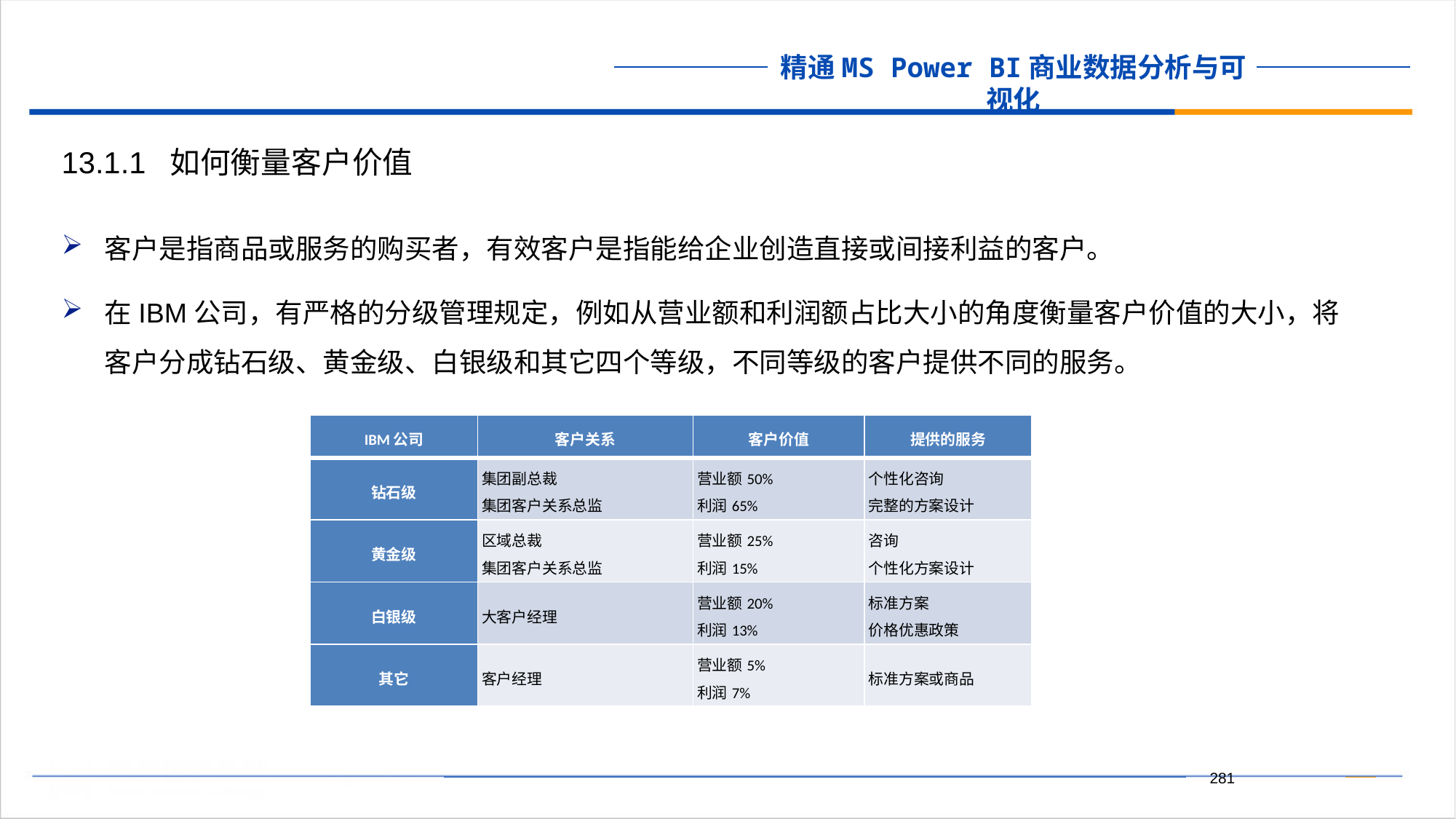

13.1.1  如何衡量客户价值
客户是指商品或服务的购买者，有效客户是指能给企业创造直接或间接利益的客户。
在IBM公司，有严格的分级管理规定，例如从营业额和利润额占比大小的角度衡量客户价值的大小，将客户分成钻石级、黄金级、白银级和其它四个等级，不同等级的客户提供不同的服务。

| IBM公司 | 客户关系 | 客户价值 | 提供的服务 |
| --- | --- | --- | --- |
| 钻石级 | 集团副总裁 集团客户关系总监 | 营业额50% 利润65% | 个性化咨询 完整的方案设计 |
| 黄金级 | 区域总裁 集团客户关系总监 | 营业额25% 利润15% | 咨询 个性化方案设计 |
| 白银级 | 大客户经理 | 营业额20% 利润13% | 标准方案 价格优惠政策 |
| 其它 | 客户经理 | 营业额5% 利润7% | 标准方案或商品 |